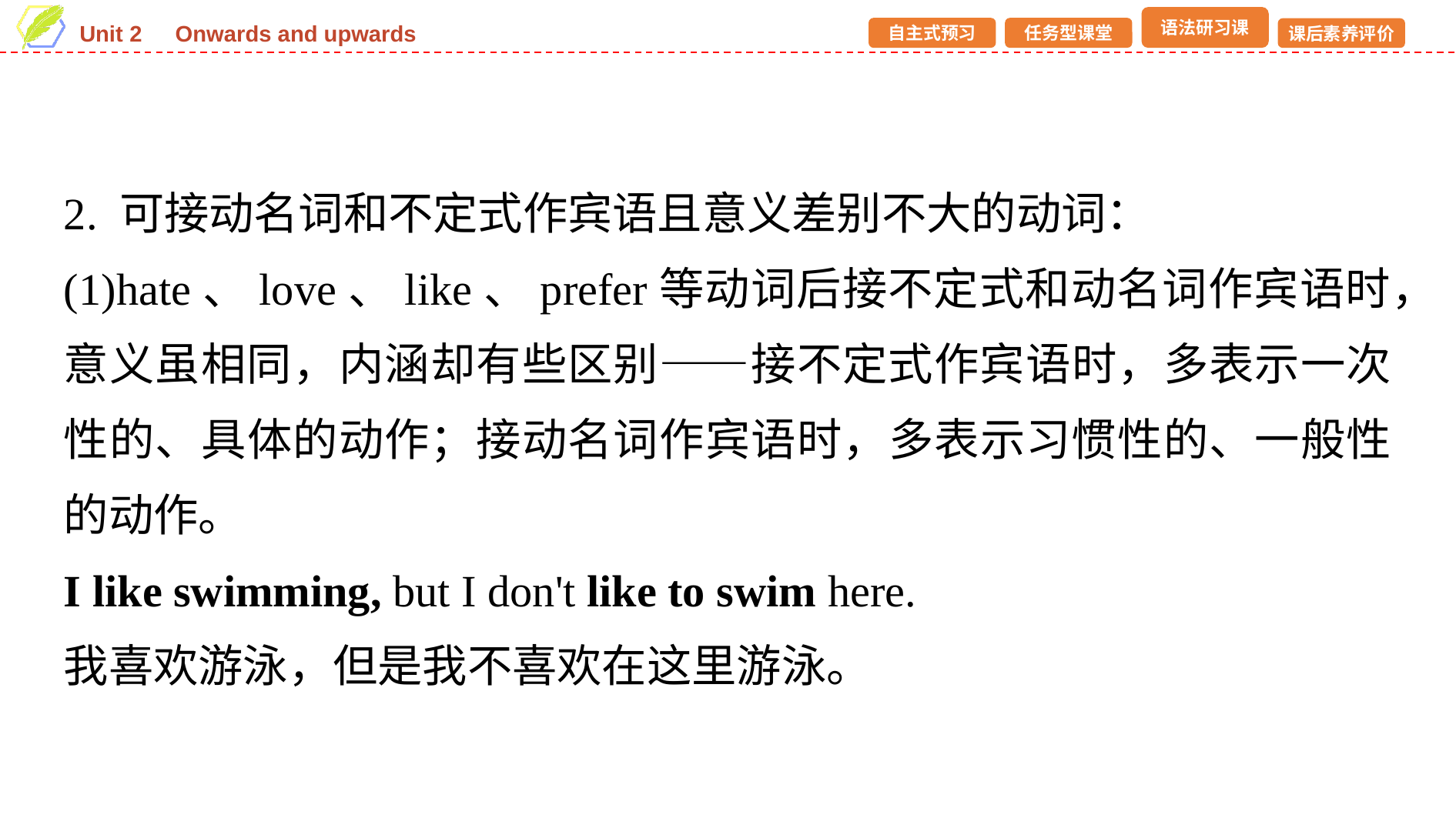

2. 可接动名词和不定式作宾语且意义差别不大的动词：
(1)hate、love、like、prefer等动词后接不定式和动名词作宾语时，意义虽相同，内涵却有些区别——接不定式作宾语时，多表示一次性的、具体的动作；接动名词作宾语时，多表示习惯性的、一般性的动作。
I like swimming, but I don't like to swim here.
我喜欢游泳，但是我不喜欢在这里游泳。